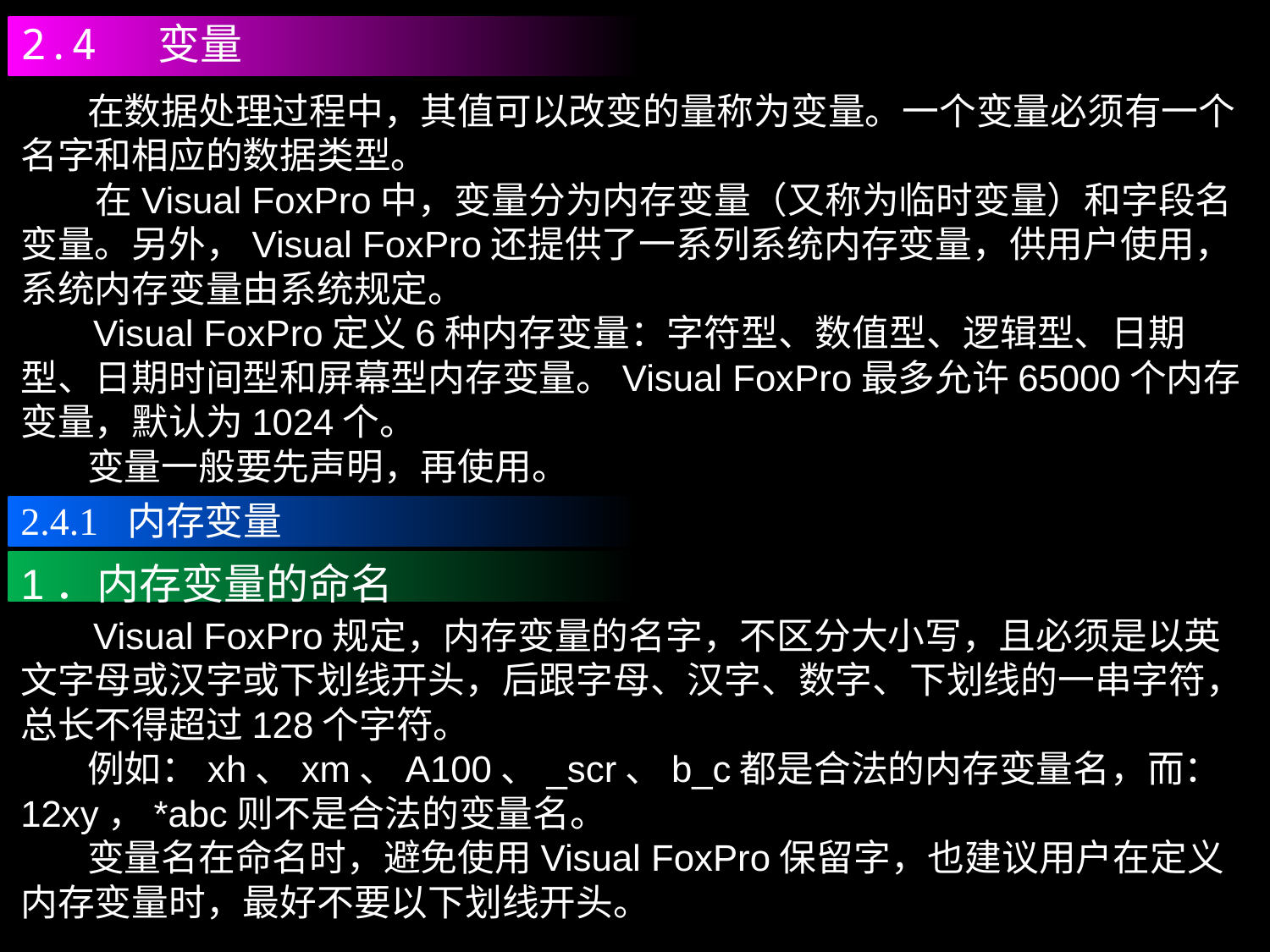

2.4  变量
       在数据处理过程中，其值可以改变的量称为变量。一个变量必须有一个名字和相应的数据类型。
        在Visual FoxPro中，变量分为内存变量（又称为临时变量）和字段名变量。另外，Visual FoxPro还提供了一系列系统内存变量，供用户使用，系统内存变量由系统规定。
       Visual FoxPro定义6种内存变量：字符型、数值型、逻辑型、日期型、日期时间型和屏幕型内存变量。Visual FoxPro最多允许65000个内存变量，默认为1024个。
       变量一般要先声明，再使用。
2.4.1  内存变量
1．内存变量的命名
       Visual FoxPro规定，内存变量的名字，不区分大小写，且必须是以英文字母或汉字或下划线开头，后跟字母、汉字、数字、下划线的一串字符，总长不得超过128个字符。
       例如：xh、xm、A100、_scr、b_c都是合法的内存变量名，而：12xy，*abc则不是合法的变量名。
       变量名在命名时，避免使用Visual FoxPro保留字，也建议用户在定义内存变量时，最好不要以下划线开头。